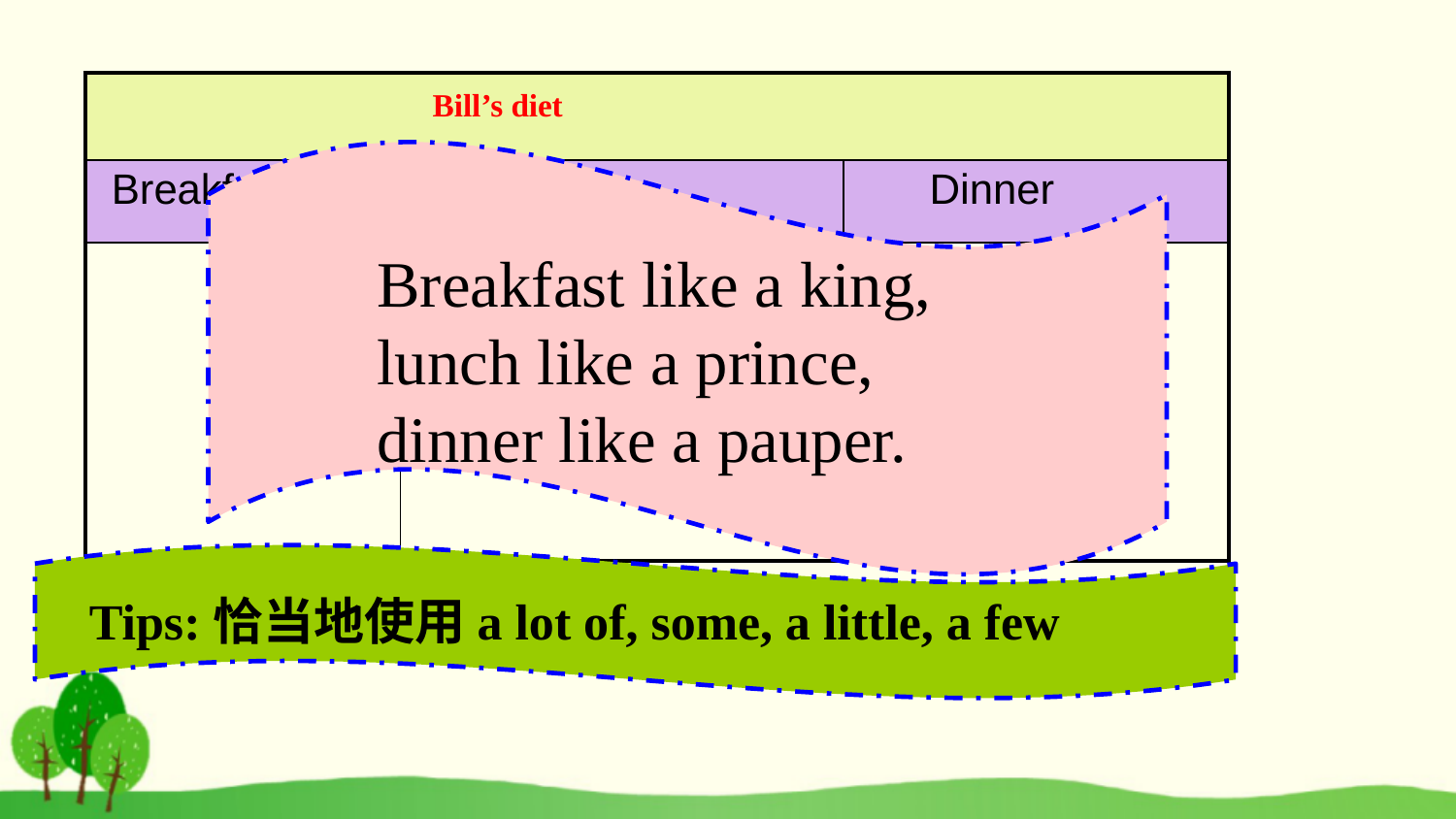

| Bill’s diet |  |  |
| --- | --- | --- |
| Breakfast | Lunch | Dinner |
|  |  |  |

Breakfast like a king,
lunch like a prince,
dinner like a pauper.

Tips:恰当地使用a lot of, some, a little, a few